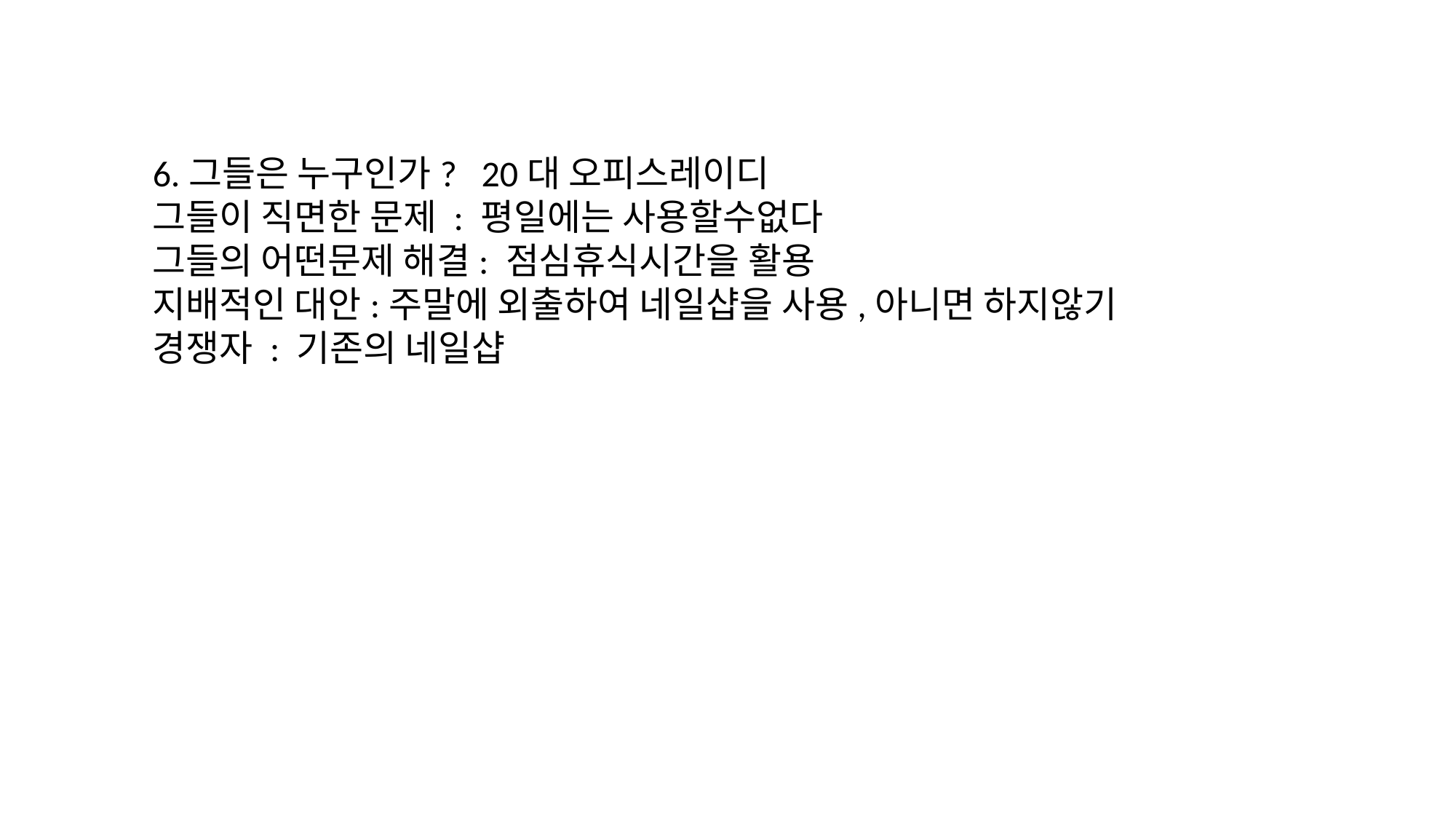

6.그들은 누구인가?   20대 오피스레이디
그들이 직면한 문제 : 평일에는 사용할수없다
그들의 어떤문제 해결: 점심휴식시간을 활용
지배적인 대안:주말에 외출하여 네일샵을 사용,아니면 하지않기
경쟁자 : 기존의 네일샵